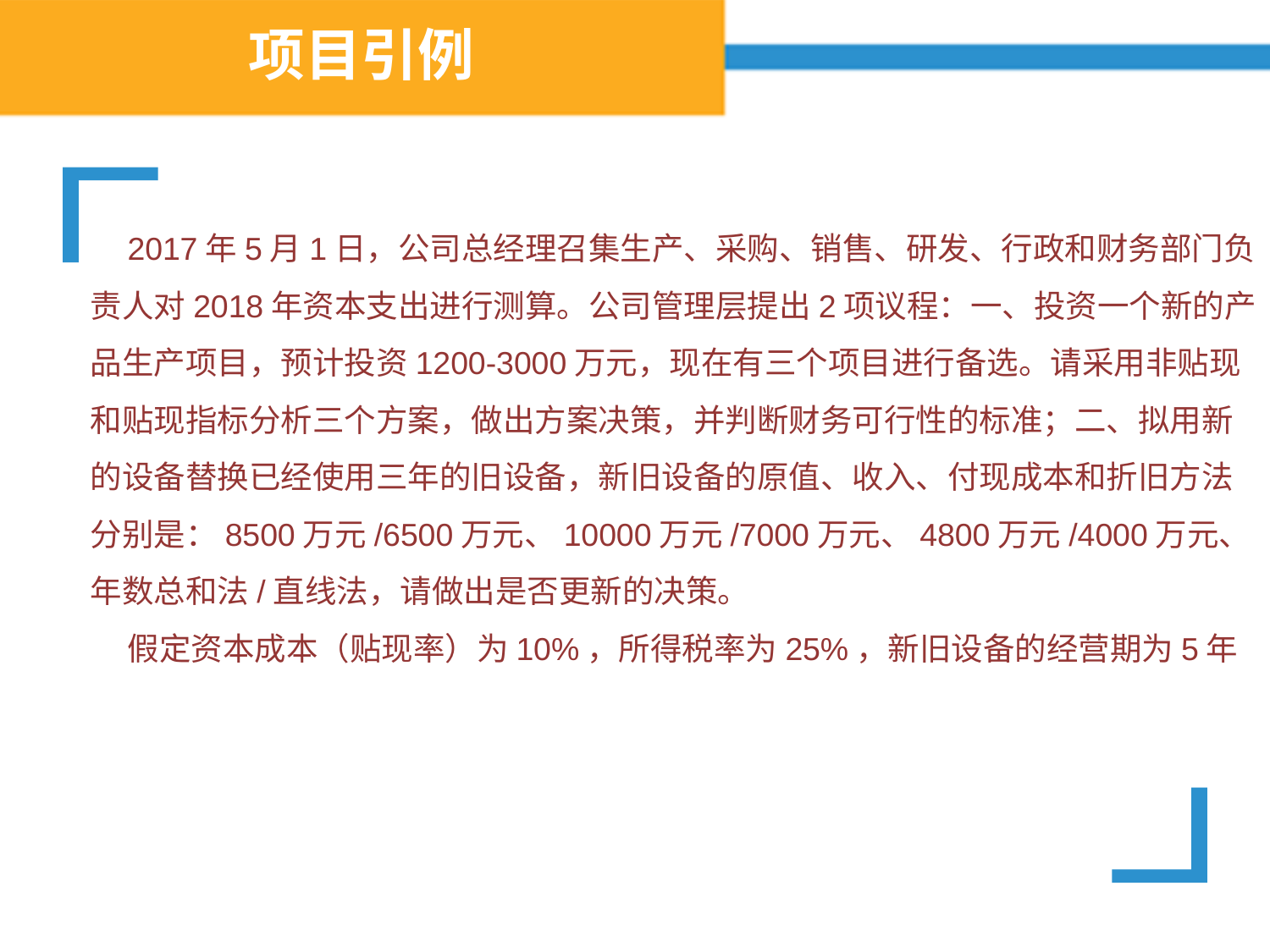

# 项目引例

2017年5月1日，公司总经理召集生产、采购、销售、研发、行政和财务部门负责人对2018年资本支出进行测算。公司管理层提出2项议程：一、投资一个新的产品生产项目，预计投资1200-3000万元，现在有三个项目进行备选。请采用非贴现和贴现指标分析三个方案，做出方案决策，并判断财务可行性的标准；二、拟用新的设备替换已经使用三年的旧设备，新旧设备的原值、收入、付现成本和折旧方法分别是：8500万元/6500万元、10000万元/7000万元、4800万元/4000万元、年数总和法/直线法，请做出是否更新的决策。
假定资本成本（贴现率）为10%，所得税率为25%，新旧设备的经营期为5年